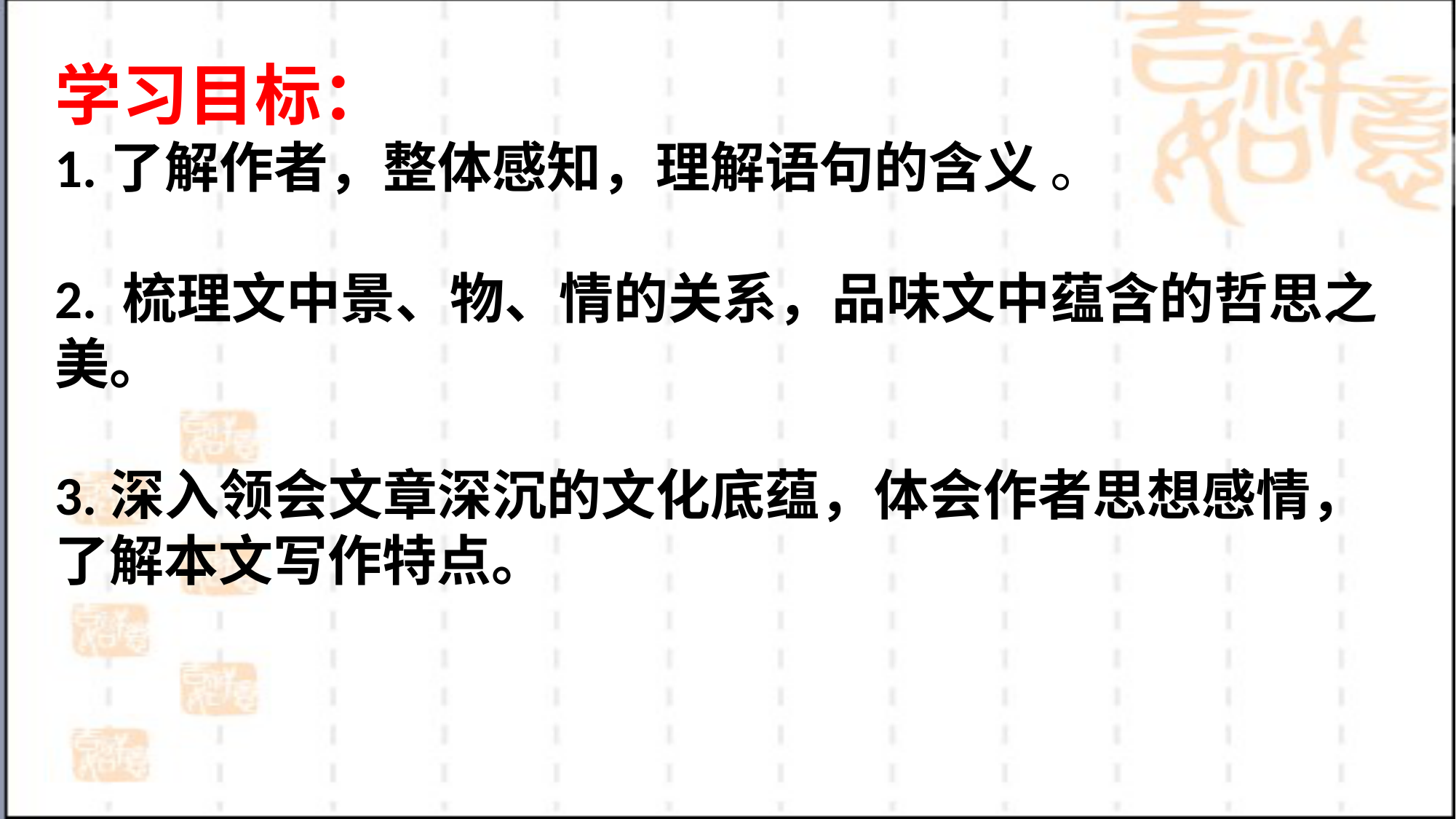

学习目标：
1.了解作者，整体感知，理解语句的含义 。

2. 梳理文中景、物、情的关系，品味文中蕴含的哲思之美。

3.深入领会文章深沉的文化底蕴，体会作者思想感情，了解本文写作特点。